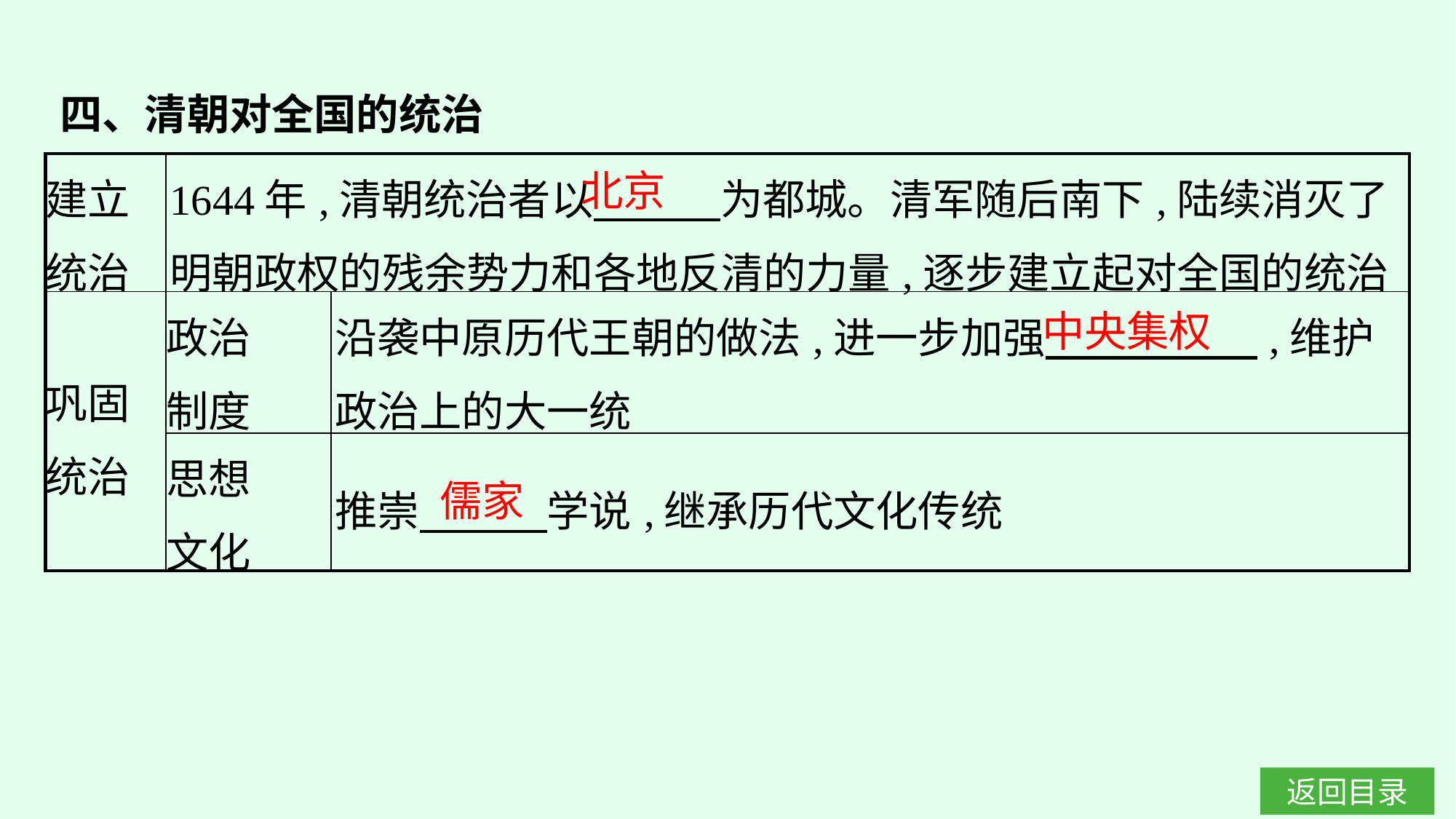

四、清朝对全国的统治
| 建立 统治 | 1644年,清朝统治者以　　　为都城。清军随后南下,陆续消灭了明朝政权的残余势力和各地反清的力量,逐步建立起对全国的统治 |  |
| --- | --- | --- |
| 巩固 统治 | 政治 制度 | 沿袭中原历代王朝的做法,进一步加强　　　　　,维护政治上的大一统 |
|  | 思想 文化 | 推崇　　　学说,继承历代文化传统 |
北京
中央集权
儒家